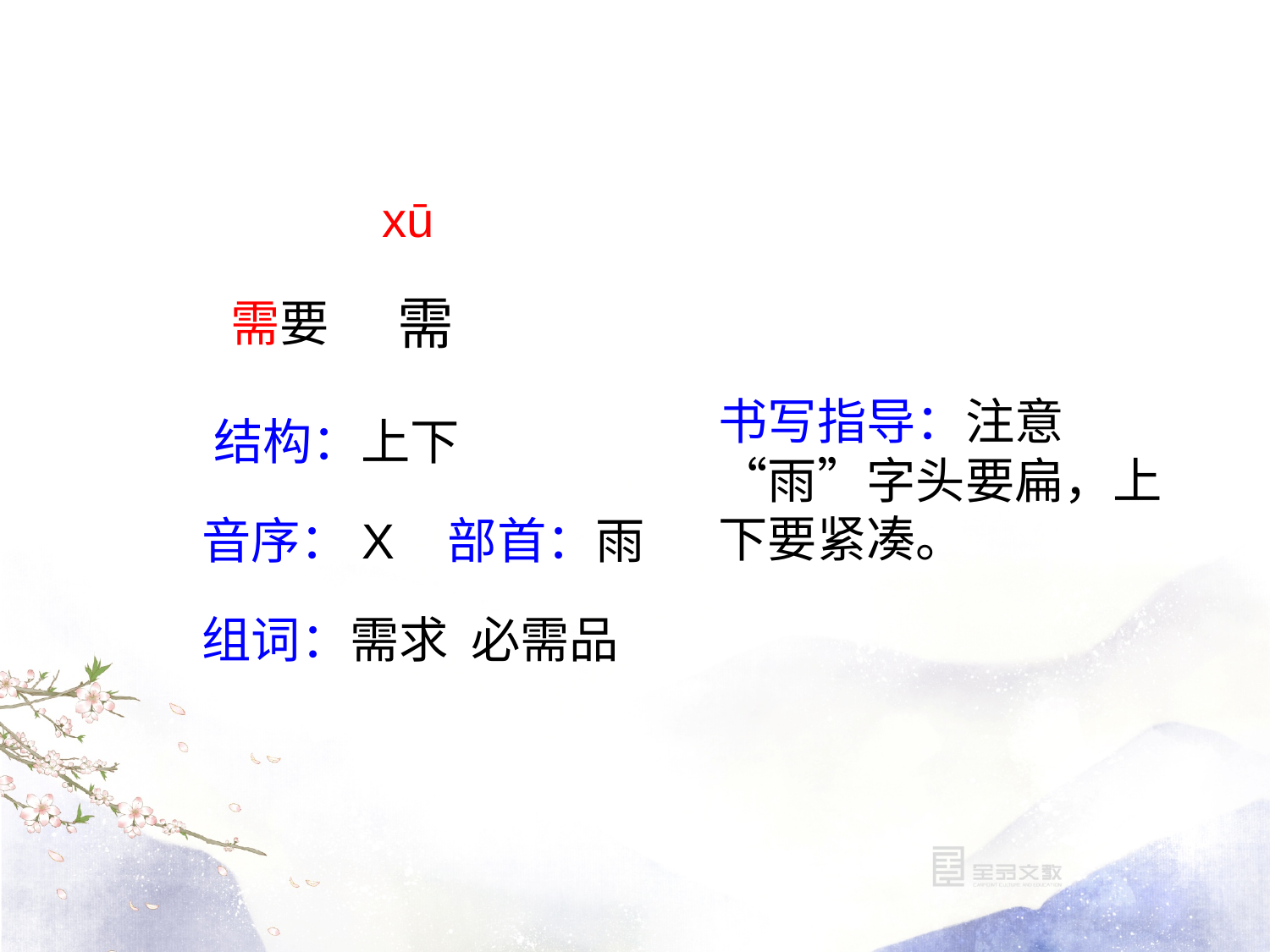

xū
需
需要
书写指导：注意“雨”字头要扁，上下要紧凑。
结构：上下
音序：X   部首：雨
组词：需求  必需品